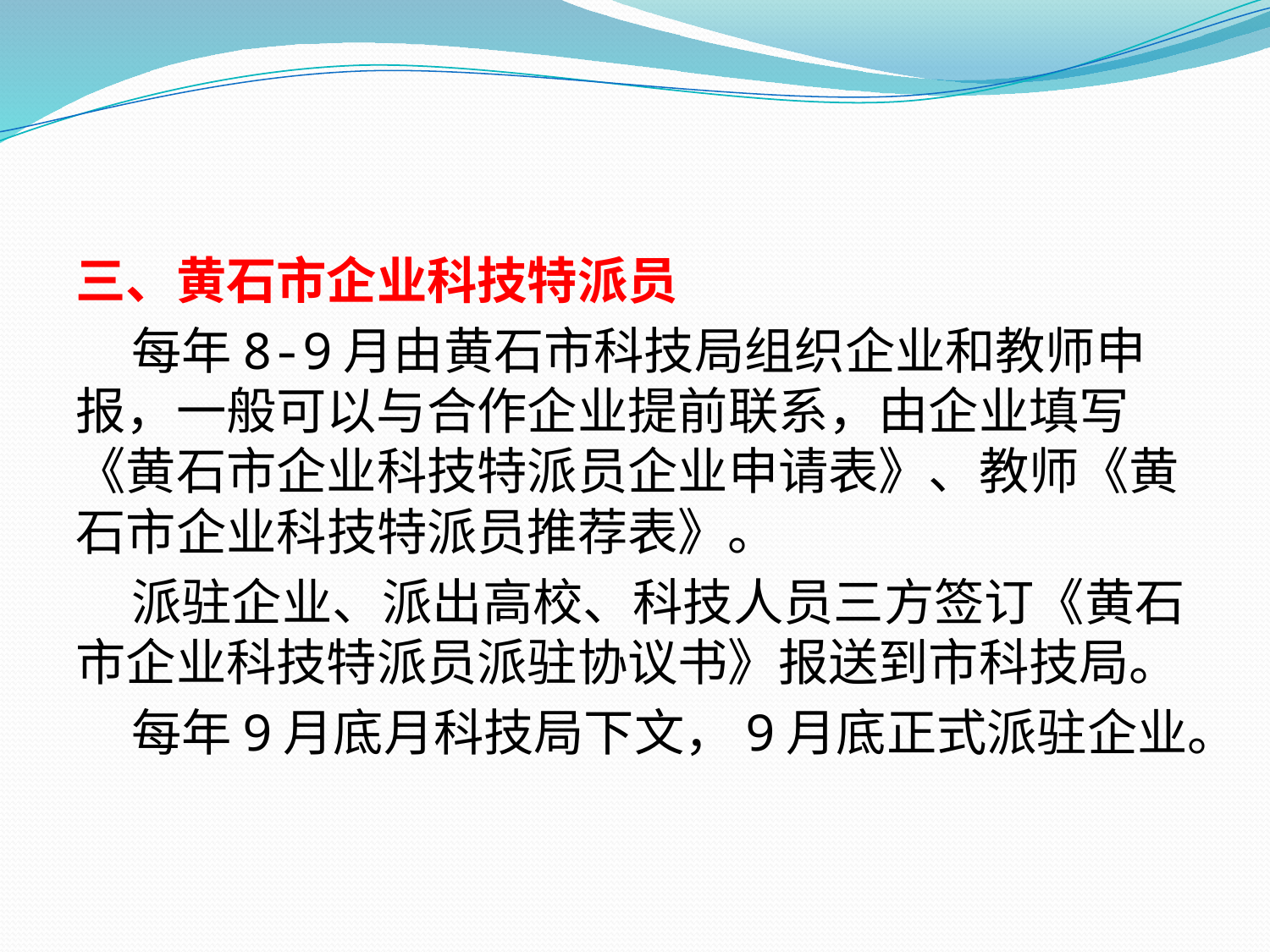

#
三、黄石市企业科技特派员
    每年8-9月由黄石市科技局组织企业和教师申报，一般可以与合作企业提前联系，由企业填写《黄石市企业科技特派员企业申请表》、教师《黄石市企业科技特派员推荐表》。
    派驻企业、派出高校、科技人员三方签订《黄石市企业科技特派员派驻协议书》报送到市科技局。
    每年9月底月科技局下文，9月底正式派驻企业。